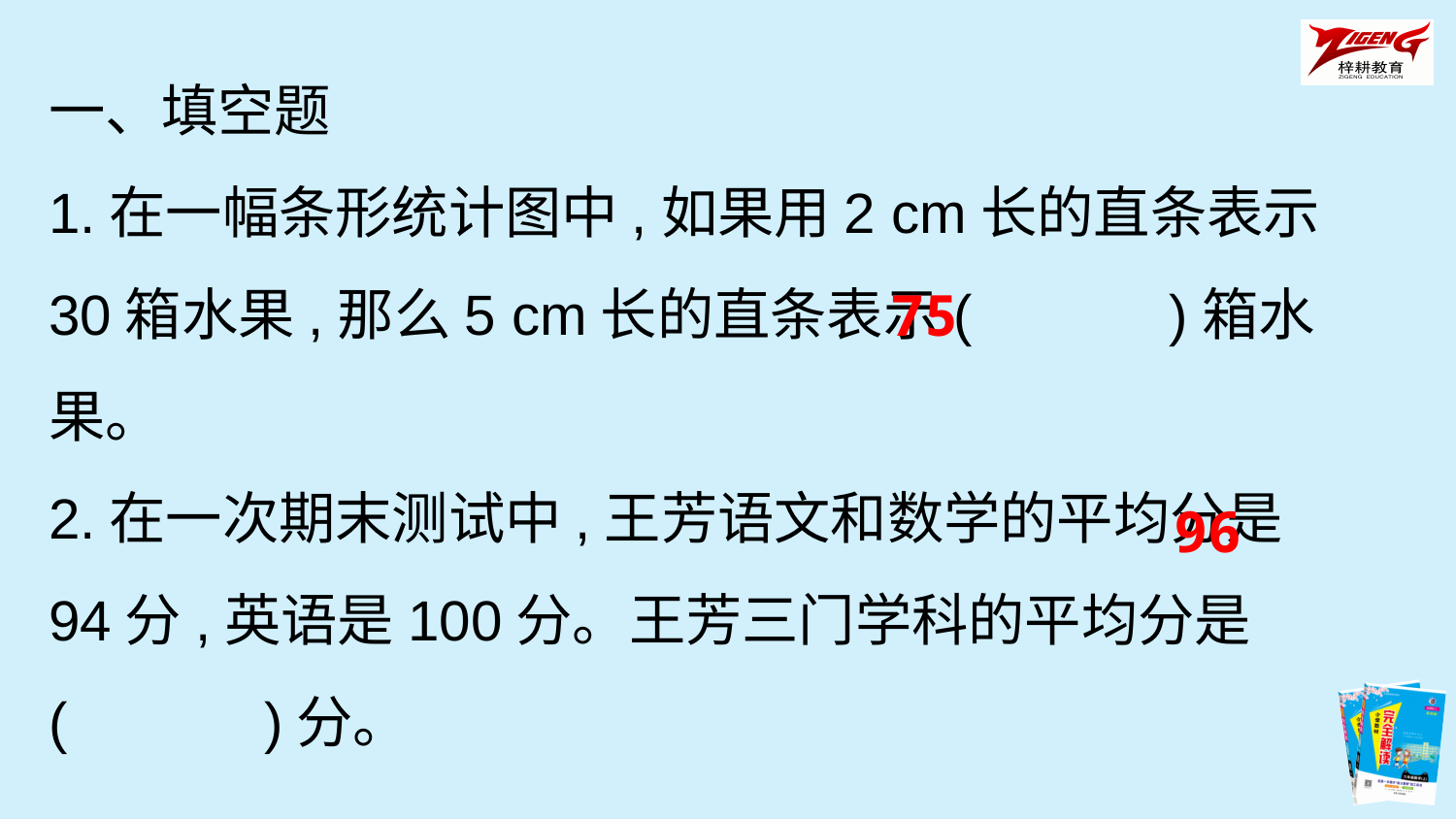

一、填空题
1.在一幅条形统计图中,如果用2 cm长的直条表示30箱水果,那么5 cm长的直条表示(　　　)箱水果。
2.在一次期末测试中,王芳语文和数学的平均分是94分,英语是100分。王芳三门学科的平均分是(　　　)分。
75
96